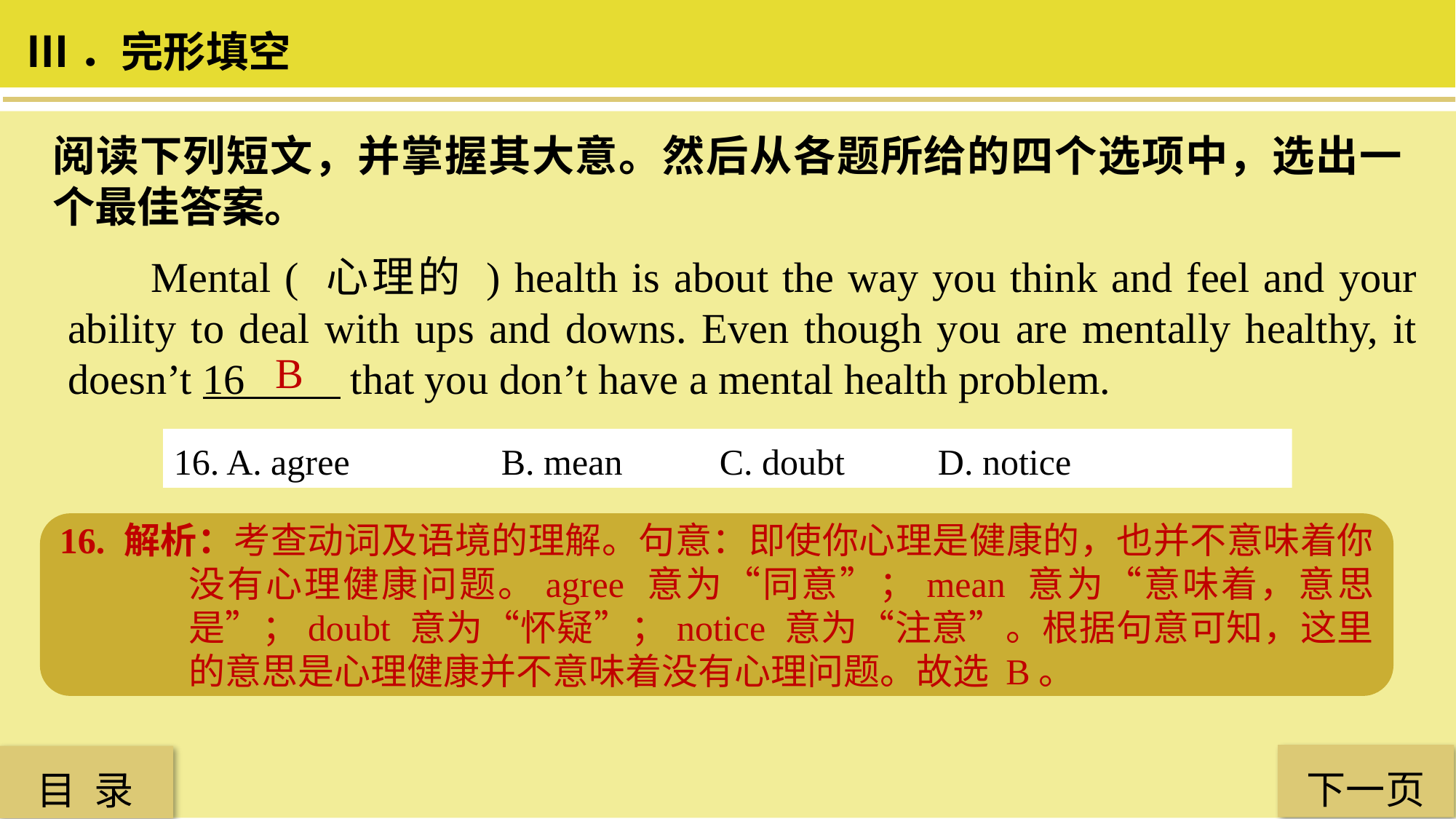

Ⅲ．完形填空
阅读下列短文，并掌握其大意。然后从各题所给的四个选项中，选出一个最佳答案。
      Mental ( 心理的 ) health is about the way you think and feel and your ability to deal with ups and downs. Even though you are mentally healthy, it doesn’t 16          that you don’t have a mental health problem.
B
16. A. agree 		B. mean 	C. doubt 	D. notice
16. 解析：考查动词及语境的理解。句意：即使你心理是健康的，也并不意味着你没有心理健康问题。agree 意为“同意”；mean 意为“意味着，意思是”；doubt 意为“怀疑”；notice 意为“注意”。根据句意可知，这里的意思是心理健康并不意味着没有心理问题。故选 B。